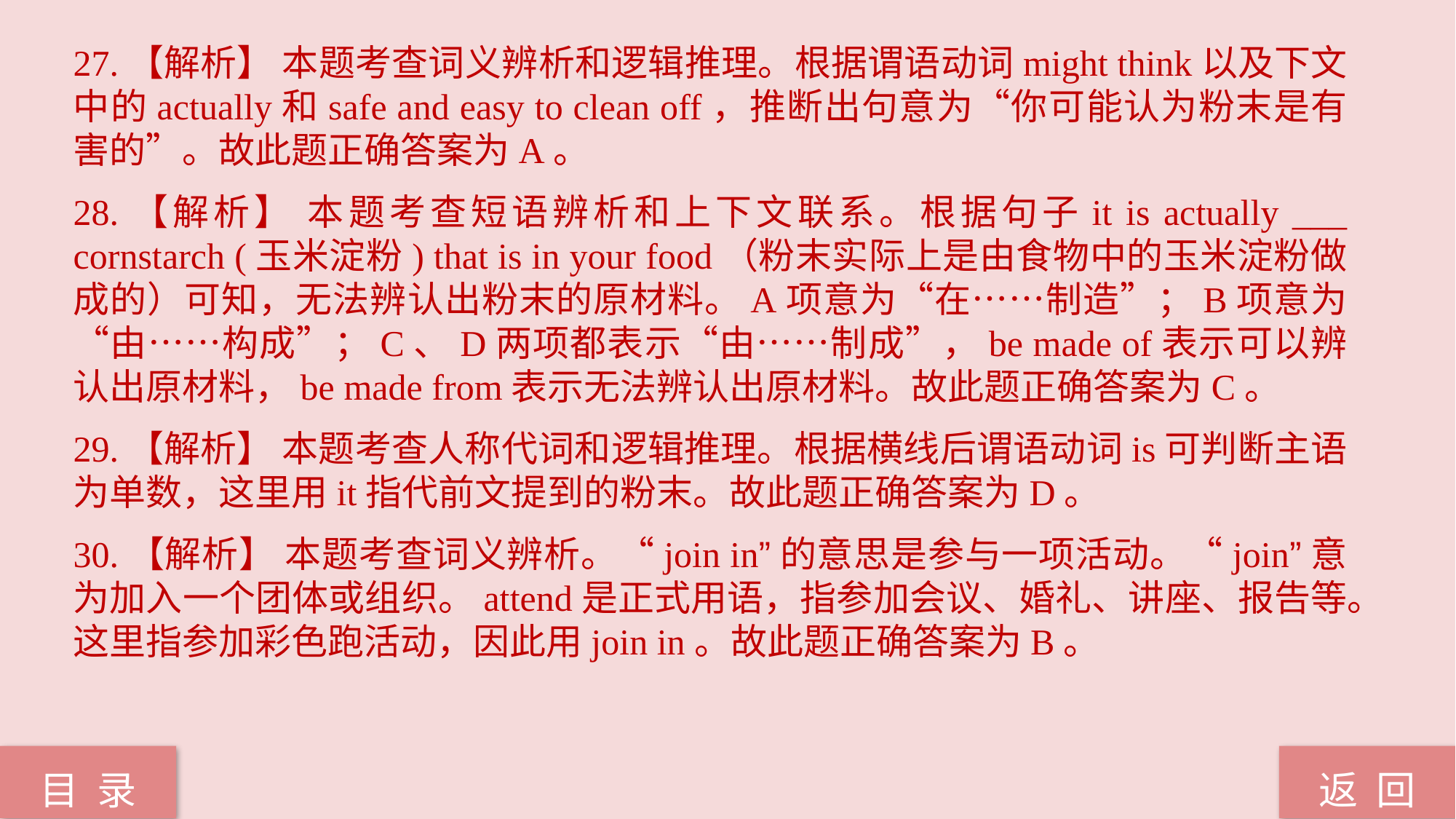

27.【解析】 本题考查词义辨析和逻辑推理。根据谓语动词might think以及下文中的actually和safe and easy to clean off，推断出句意为“你可能认为粉末是有害的”。故此题正确答案为A。
28.【解析】 本题考查短语辨析和上下文联系。根据句子it is actually ___ cornstarch (玉米淀粉) that is in your food（粉末实际上是由食物中的玉米淀粉做成的）可知，无法辨认出粉末的原材料。A项意为“在……制造”；B项意为“由……构成”；C、D两项都表示“由……制成”，be made of表示可以辨认出原材料，be made from表示无法辨认出原材料。故此题正确答案为C。
29.【解析】 本题考查人称代词和逻辑推理。根据横线后谓语动词is可判断主语为单数，这里用it指代前文提到的粉末。故此题正确答案为D。
30.【解析】 本题考查词义辨析。“join in”的意思是参与一项活动。“join”意为加入一个团体或组织。attend是正式用语，指参加会议、婚礼、讲座、报告等。这里指参加彩色跑活动，因此用join in。故此题正确答案为B。
返  回